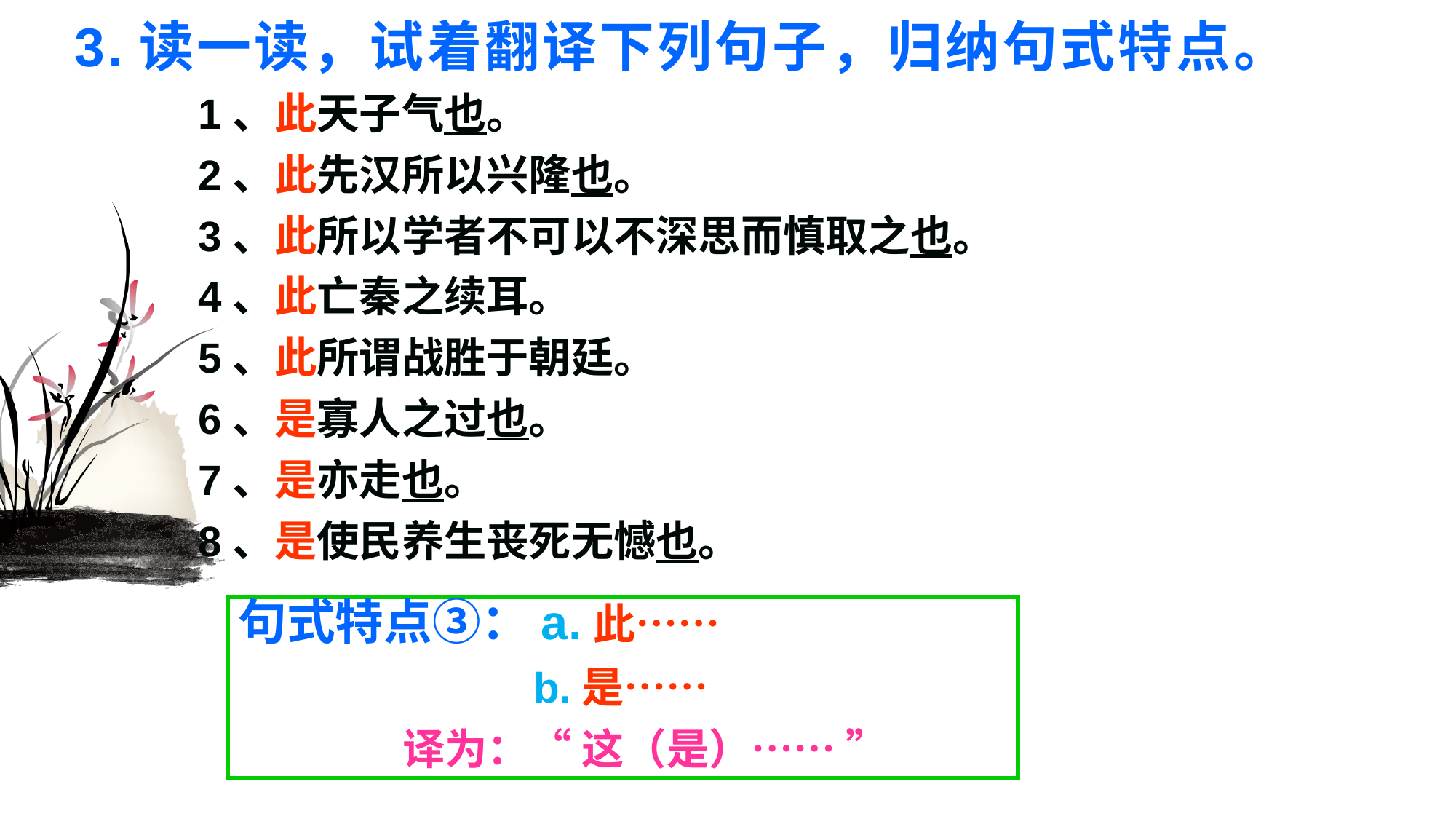

# 3.读一读，试着翻译下列句子，归纳句式特点。
1、此天子气也。
2、此先汉所以兴隆也。
3、此所以学者不可以不深思而慎取之也。
4、此亡秦之续耳。
5、此所谓战胜于朝廷。
6、是寡人之过也。
7、是亦走也。
8、是使民养生丧死无憾也。
句式特点③：a.此……
                         b.是……
                译为：“ 这（是）…… ”